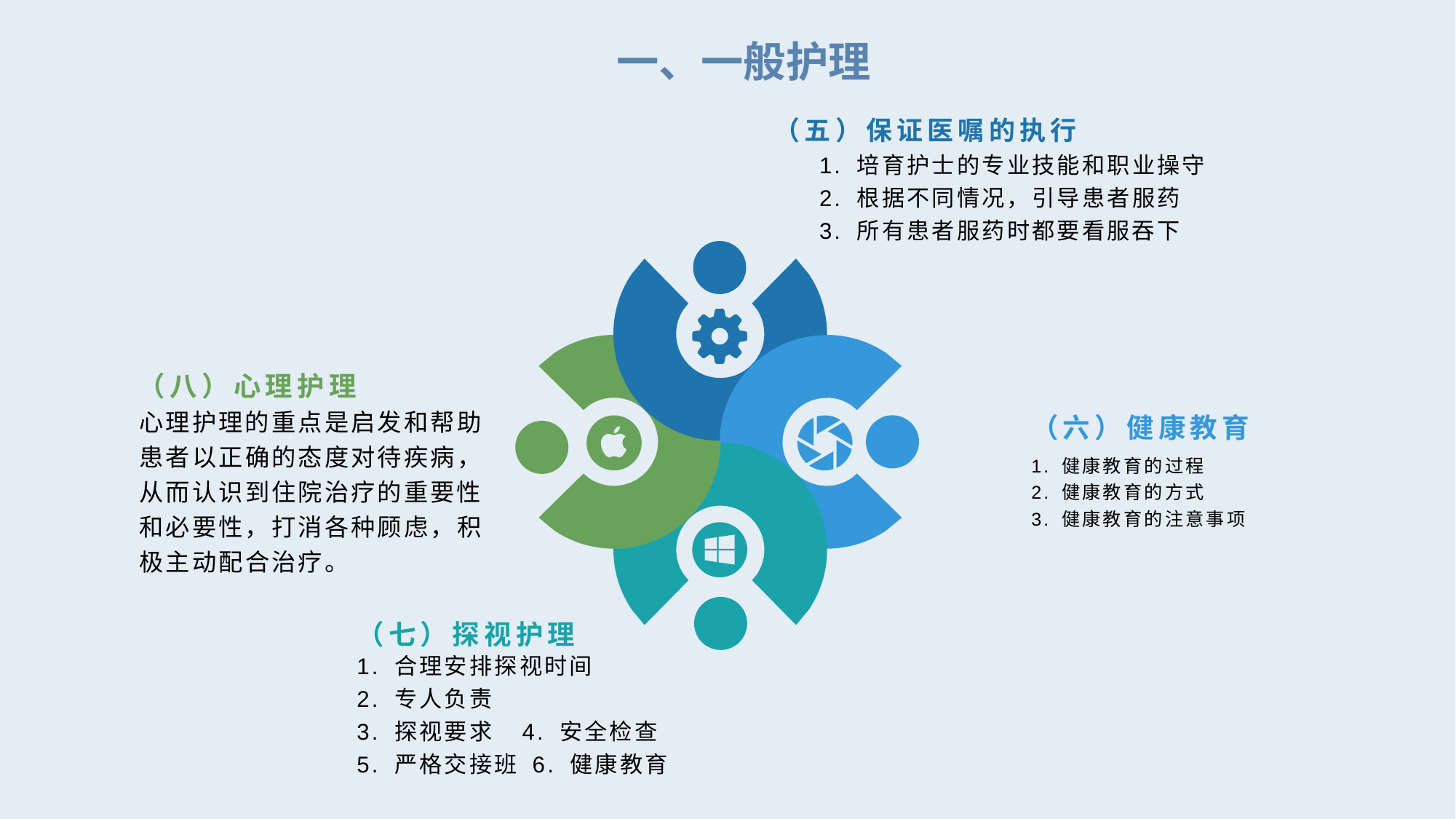

一、一般护理
（五）保证医嘱的执行
1. 培育护士的专业技能和职业操守
2. 根据不同情况，引导患者服药
3. 所有患者服药时都要看服吞下

（八）心理护理

（六）健康教育
心理护理的重点是启发和帮助患者以正确的态度对待疾病，从而认识到住院治疗的重要性和必要性，打消各种顾虑，积极主动配合治疗。

1. 健康教育的过程
2. 健康教育的方式
3. 健康教育的注意事项

（七）探视护理

1. 合理安排探视时间
2. 专人负责
3. 探视要求   4. 安全检查
5. 严格交接班 6. 健康教育